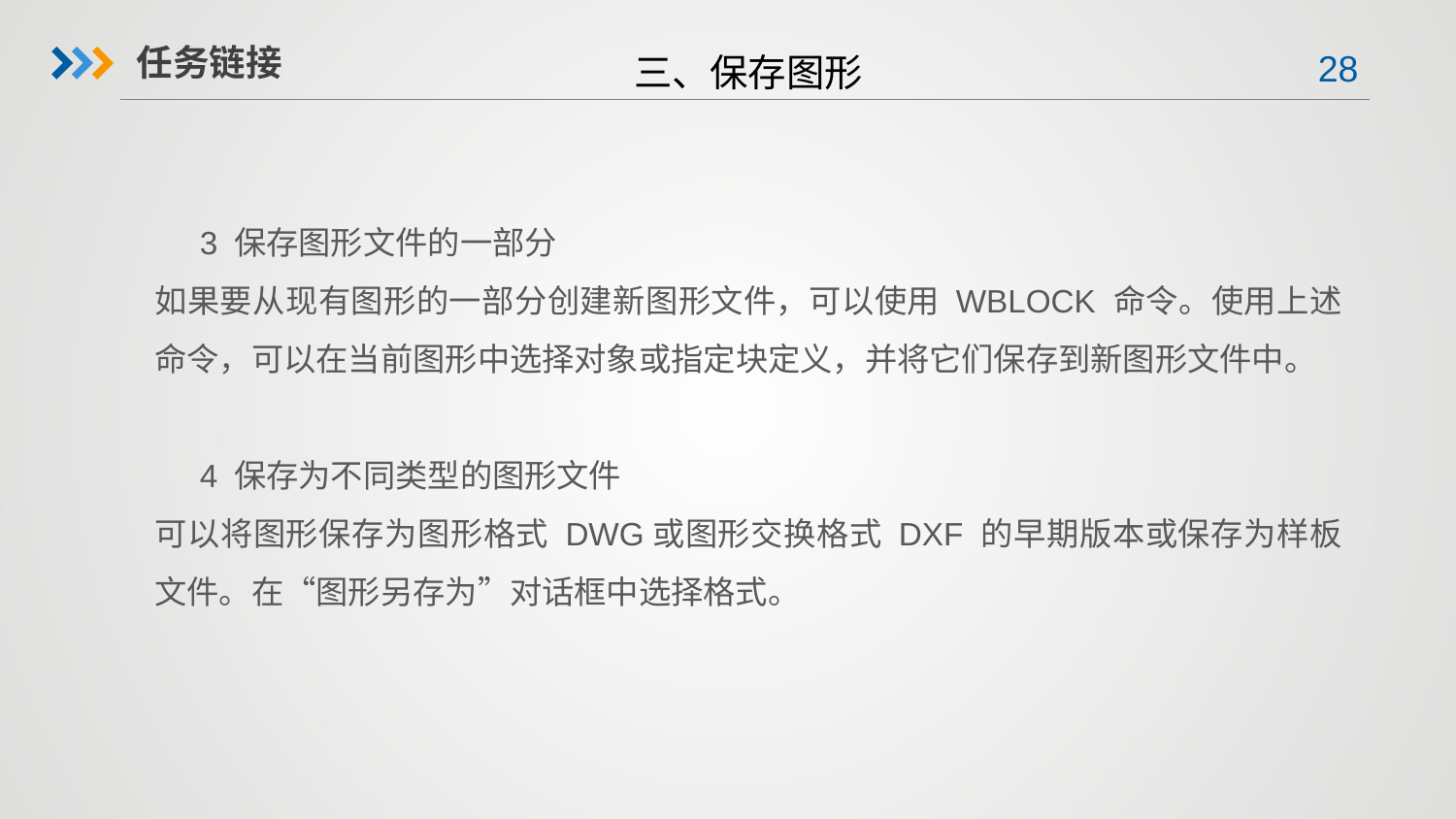

三、保存图形
任务链接
     3 保存图形文件的一部分
如果要从现有图形的一部分创建新图形文件，可以使用 WBLOCK 命令。使用上述命令，可以在当前图形中选择对象或指定块定义，并将它们保存到新图形文件中。

     4 保存为不同类型的图形文件
可以将图形保存为图形格式 DWG或图形交换格式 DXF 的早期版本或保存为样板文件。在“图形另存为”对话框中选择格式。